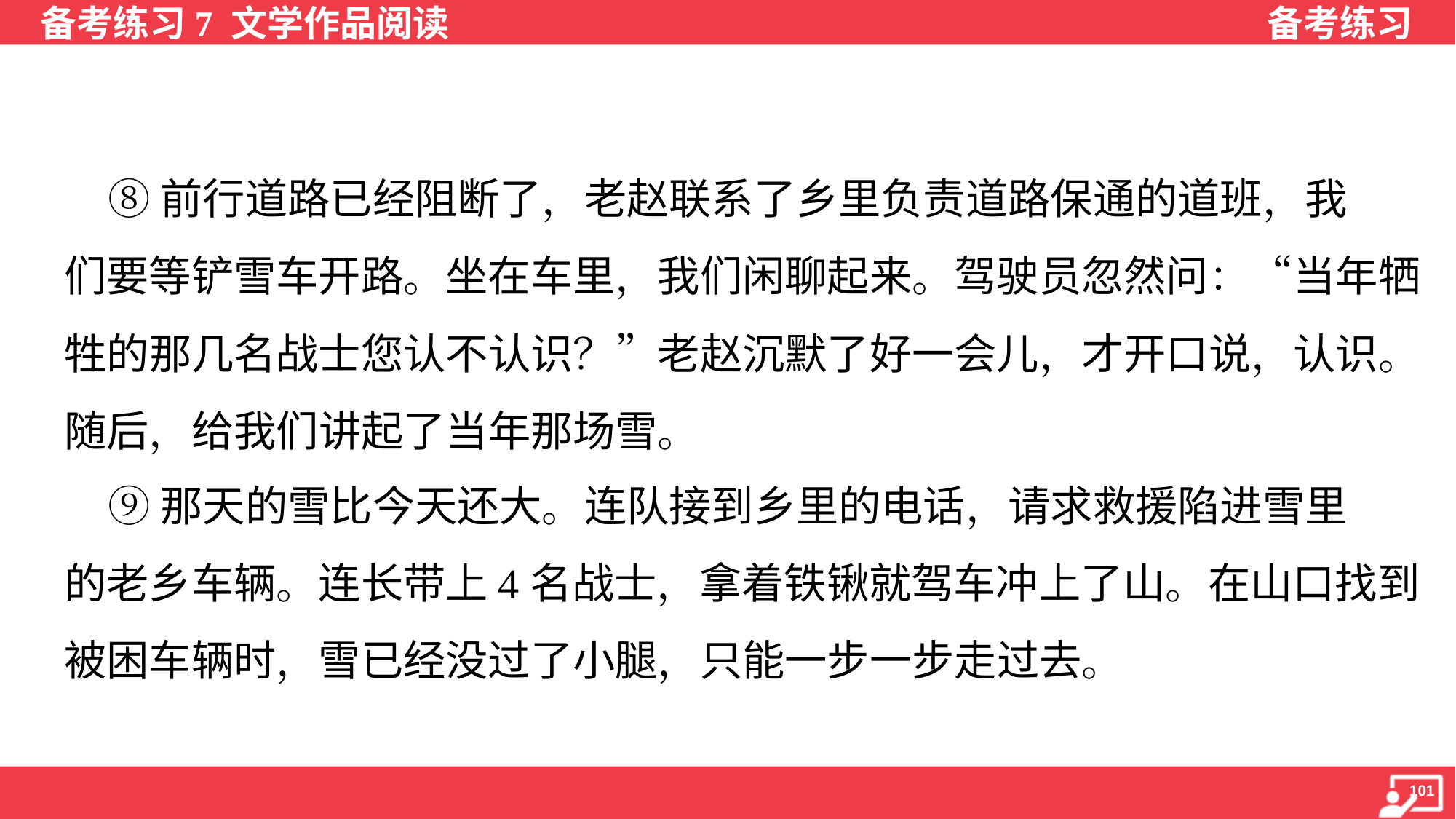

⑧前行道路已经阻断了，老赵联系了乡里负责道路保通的道班，我
们要等铲雪车开路。坐在车里，我们闲聊起来。驾驶员忽然问：“当年牺
牲的那几名战士您认不认识？”老赵沉默了好一会儿，才开口说，认识。
随后，给我们讲起了当年那场雪。
    ⑨那天的雪比今天还大。连队接到乡里的电话，请求救援陷进雪里
的老乡车辆。连长带上4名战士，拿着铁锹就驾车冲上了山。在山口找到
被困车辆时，雪已经没过了小腿，只能一步一步走过去。